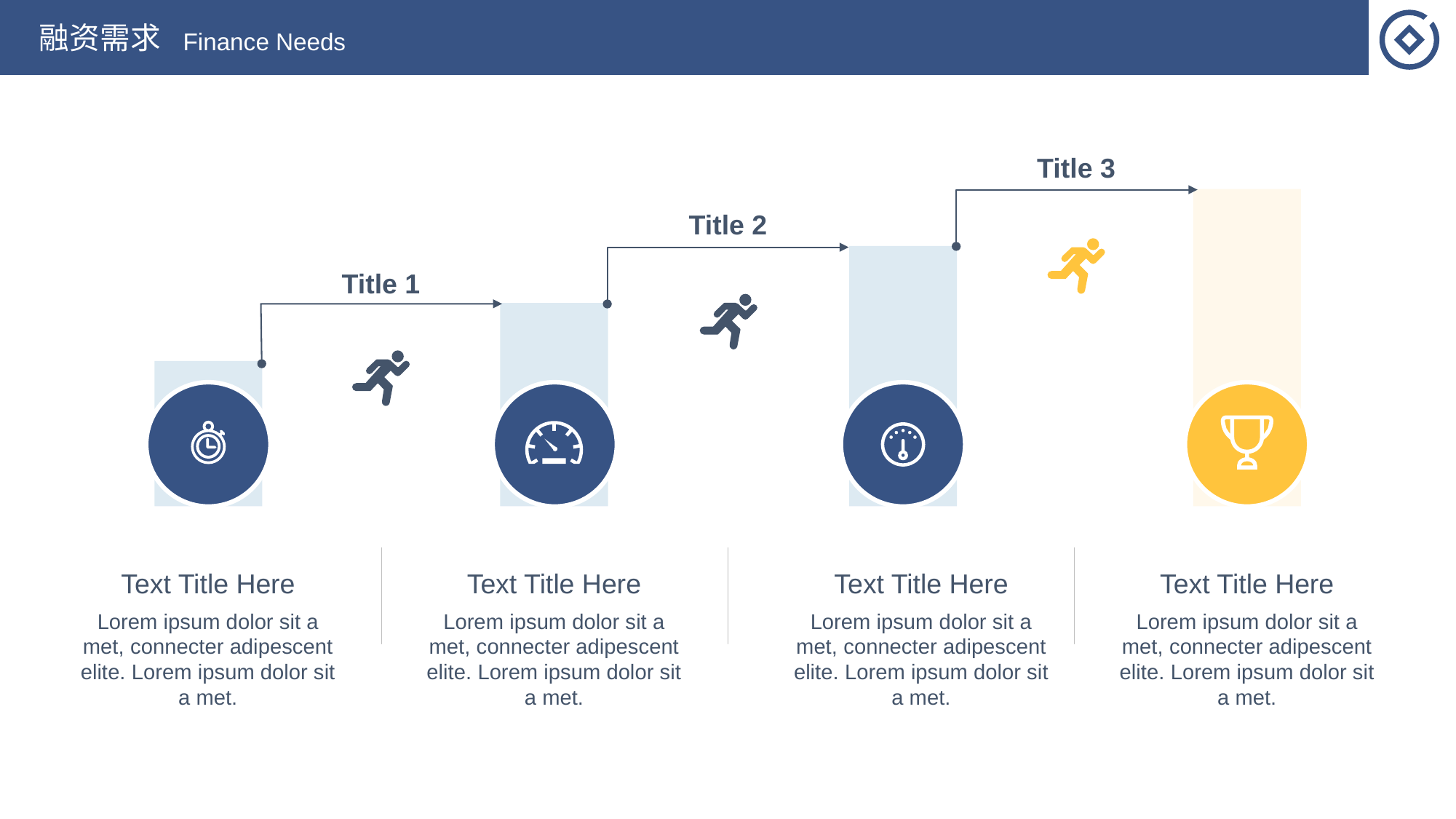

融资需求
Finance Needs
Title 3

Title 2

Title 1

Text Title Here
Lorem ipsum dolor sit a met, connecter adipescent elite. Lorem ipsum dolor sit a met.
Text Title Here
Lorem ipsum dolor sit a met, connecter adipescent elite. Lorem ipsum dolor sit a met.
Text Title Here
Lorem ipsum dolor sit a met, connecter adipescent elite. Lorem ipsum dolor sit a met.
Text Title Here
Lorem ipsum dolor sit a met, connecter adipescent elite. Lorem ipsum dolor sit a met.